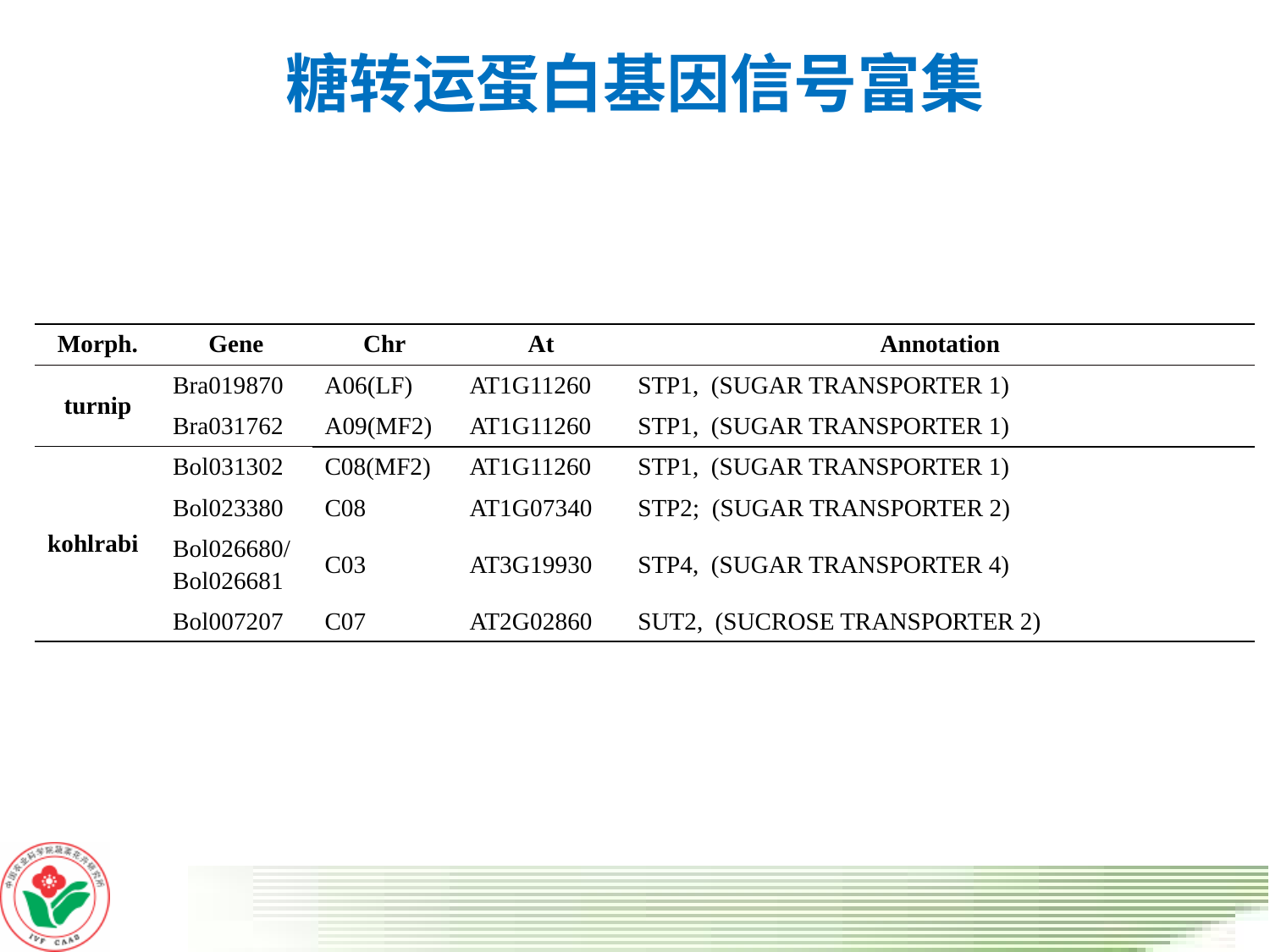

# 糖转运蛋白基因信号富集
| Morph. | Gene | Chr | At | Annotation |
| --- | --- | --- | --- | --- |
| turnip | Bra019870 | A06(LF) | AT1G11260 | STP1, (SUGAR TRANSPORTER 1) |
|  | Bra031762 | A09(MF2) | AT1G11260 | STP1, (SUGAR TRANSPORTER 1) |
| kohlrabi | Bol031302 | C08(MF2) | AT1G11260 | STP1, (SUGAR TRANSPORTER 1) |
|  | Bol023380 | C08 | AT1G07340 | STP2; (SUGAR TRANSPORTER 2) |
|  | Bol026680/ Bol026681 | C03 | AT3G19930 | STP4, (SUGAR TRANSPORTER 4) |
|  | Bol007207 | C07 | AT2G02860 | SUT2, (SUCROSE TRANSPORTER 2) |